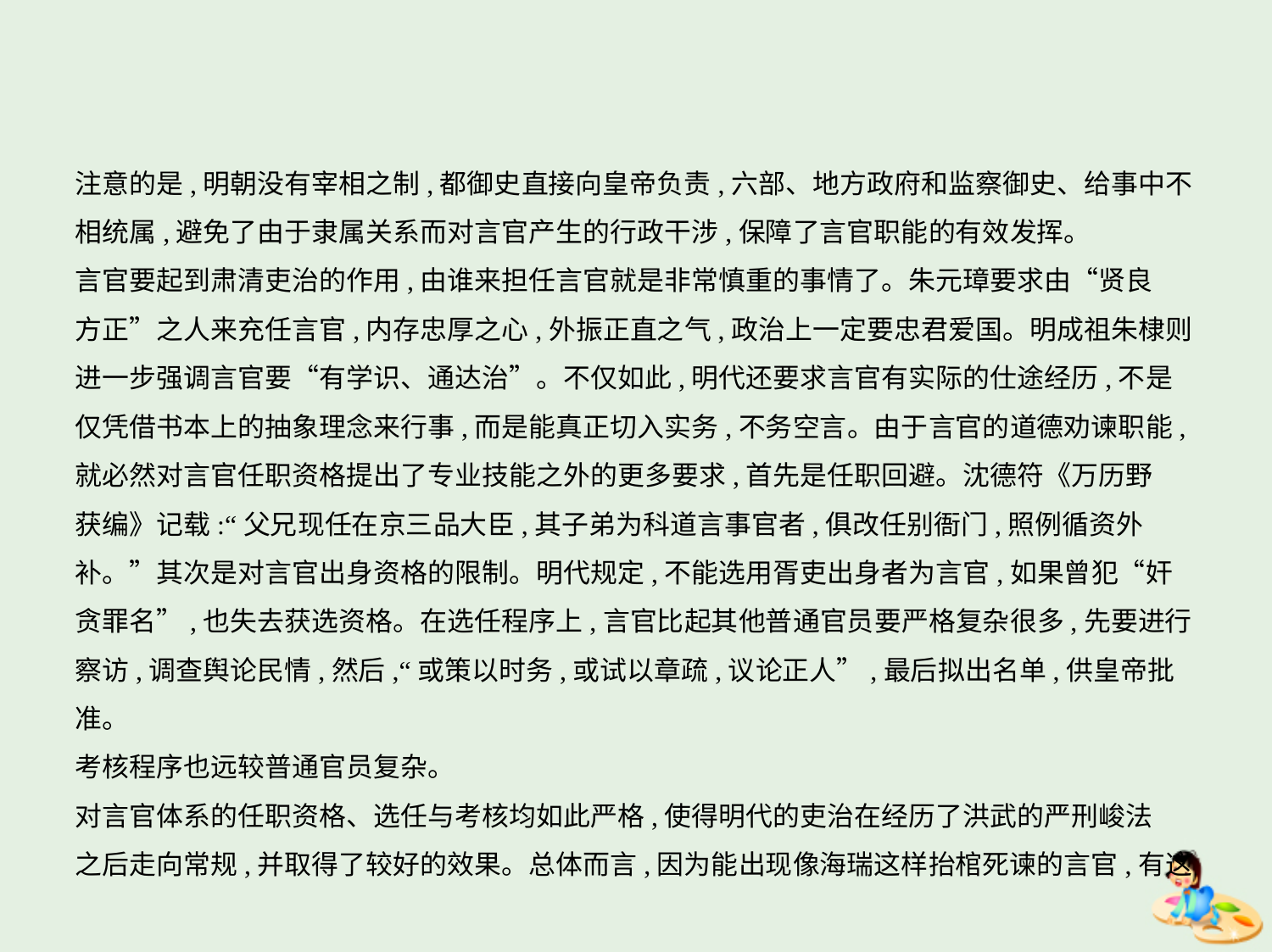

注意的是,明朝没有宰相之制,都御史直接向皇帝负责,六部、地方政府和监察御史、给事中不
相统属,避免了由于隶属关系而对言官产生的行政干涉,保障了言官职能的有效发挥。
言官要起到肃清吏治的作用,由谁来担任言官就是非常慎重的事情了。朱元璋要求由“贤良
方正”之人来充任言官,内存忠厚之心,外振正直之气,政治上一定要忠君爱国。明成祖朱棣则
进一步强调言官要“有学识、通达治”。不仅如此,明代还要求言官有实际的仕途经历,不是
仅凭借书本上的抽象理念来行事,而是能真正切入实务,不务空言。由于言官的道德劝谏职能,
就必然对言官任职资格提出了专业技能之外的更多要求,首先是任职回避。沈德符《万历野
获编》记载:“父兄现任在京三品大臣,其子弟为科道言事官者,俱改任别衙门,照例循资外
补。”其次是对言官出身资格的限制。明代规定,不能选用胥吏出身者为言官,如果曾犯“奸
贪罪名”,也失去获选资格。在选任程序上,言官比起其他普通官员要严格复杂很多,先要进行
察访,调查舆论民情,然后,“或策以时务,或试以章疏,议论正人”,最后拟出名单,供皇帝批准。
考核程序也远较普通官员复杂。
对言官体系的任职资格、选任与考核均如此严格,使得明代的吏治在经历了洪武的严刑峻法
之后走向常规,并取得了较好的效果。总体而言,因为能出现像海瑞这样抬棺死谏的言官,有这